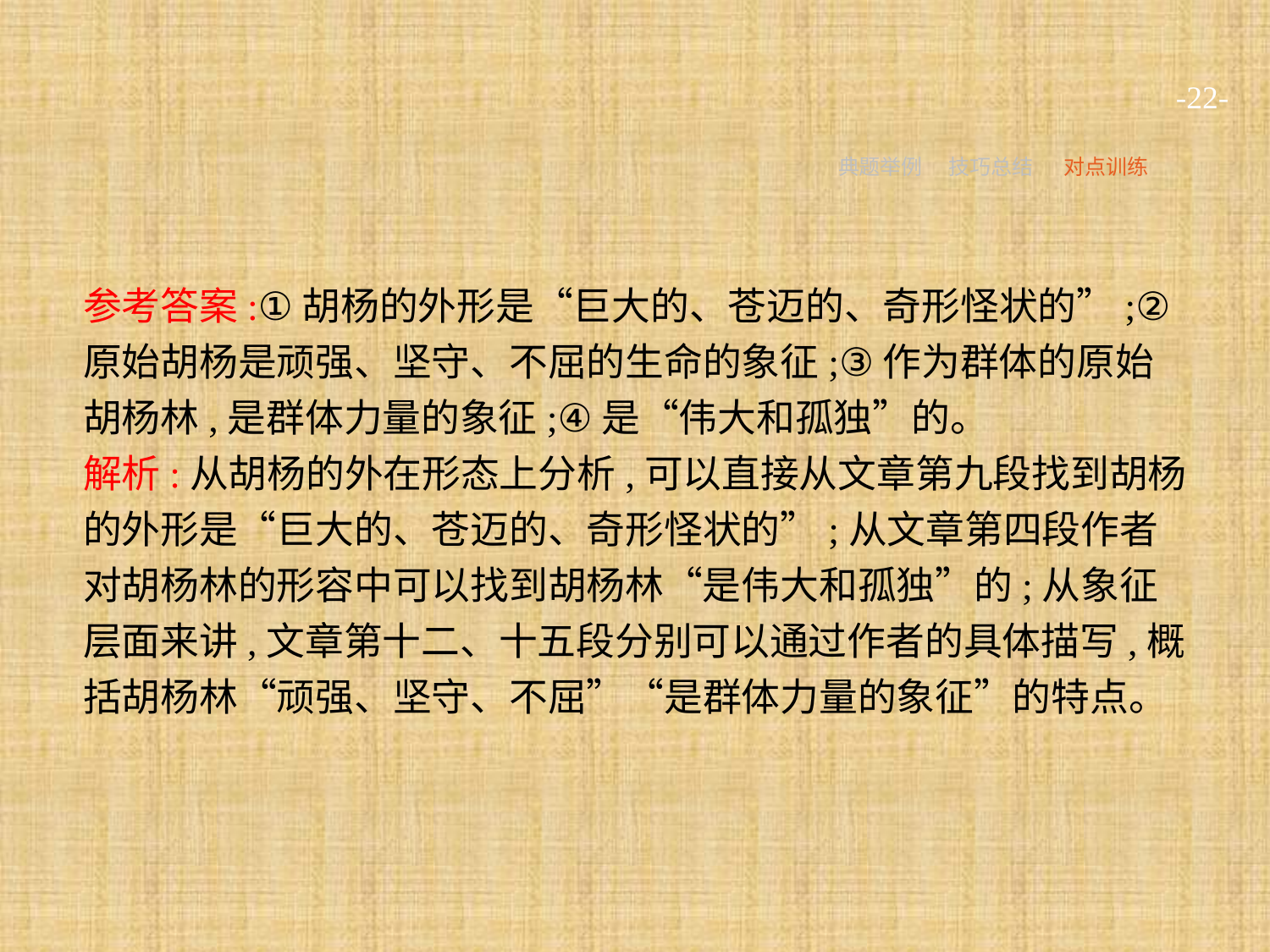

-22-
典题举例
技巧总结
对点训练
参考答案:①胡杨的外形是“巨大的、苍迈的、奇形怪状的”;②原始胡杨是顽强、坚守、不屈的生命的象征;③作为群体的原始胡杨林,是群体力量的象征;④是“伟大和孤独”的。
解析:从胡杨的外在形态上分析,可以直接从文章第九段找到胡杨的外形是“巨大的、苍迈的、奇形怪状的”;从文章第四段作者对胡杨林的形容中可以找到胡杨林“是伟大和孤独”的;从象征层面来讲,文章第十二、十五段分别可以通过作者的具体描写,概括胡杨林“顽强、坚守、不屈”“是群体力量的象征”的特点。